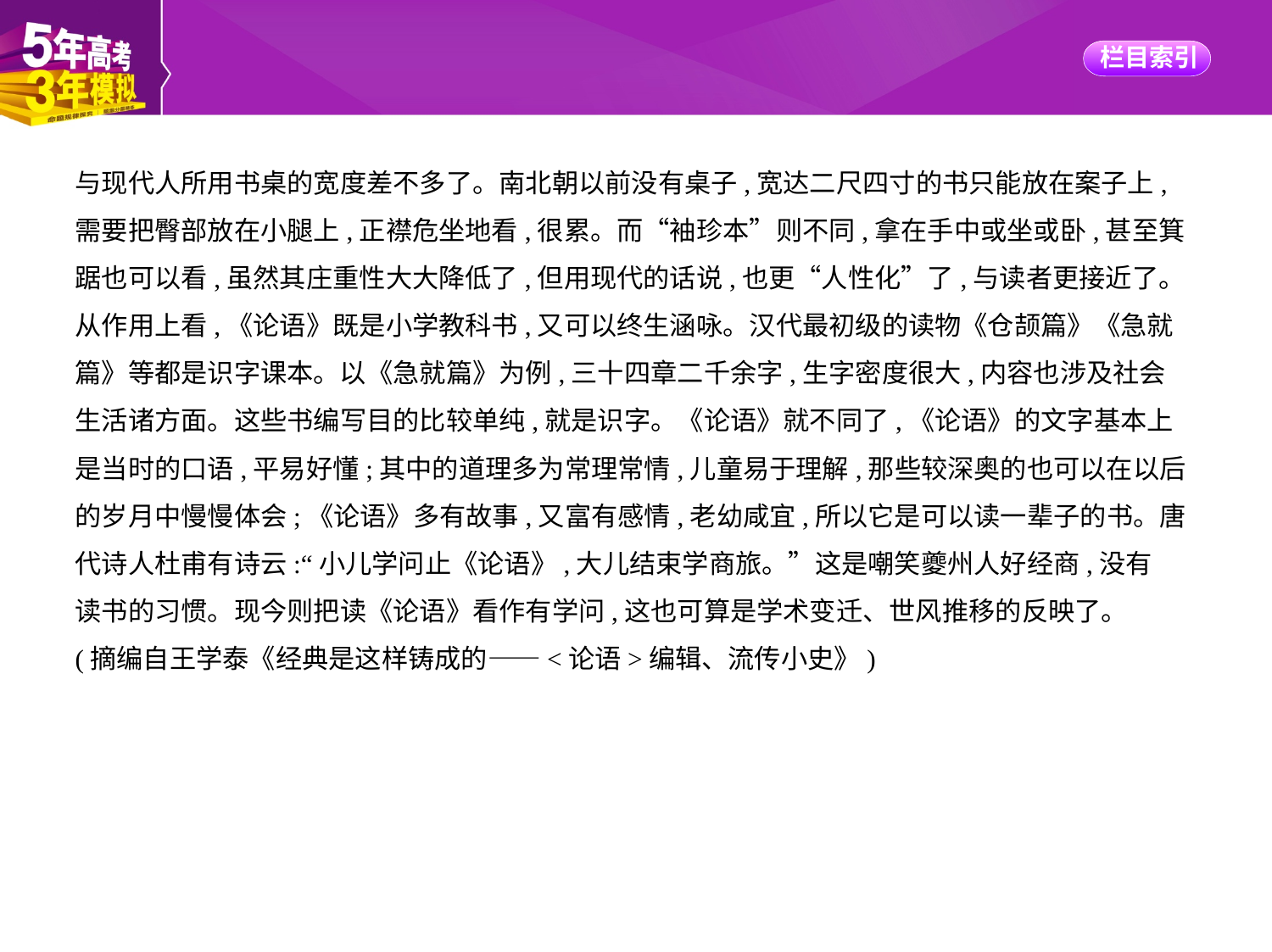

与现代人所用书桌的宽度差不多了。南北朝以前没有桌子,宽达二尺四寸的书只能放在案子上,
需要把臀部放在小腿上,正襟危坐地看,很累。而“袖珍本”则不同,拿在手中或坐或卧,甚至箕
踞也可以看,虽然其庄重性大大降低了,但用现代的话说,也更“人性化”了,与读者更接近了。
从作用上看,《论语》既是小学教科书,又可以终生涵咏。汉代最初级的读物《仓颉篇》《急就
篇》等都是识字课本。以《急就篇》为例,三十四章二千余字,生字密度很大,内容也涉及社会
生活诸方面。这些书编写目的比较单纯,就是识字。《论语》就不同了,《论语》的文字基本上
是当时的口语,平易好懂;其中的道理多为常理常情,儿童易于理解,那些较深奥的也可以在以后
的岁月中慢慢体会;《论语》多有故事,又富有感情,老幼咸宜,所以它是可以读一辈子的书。唐
代诗人杜甫有诗云:“小儿学问止《论语》,大儿结束学商旅。”这是嘲笑夔州人好经商,没有
读书的习惯。现今则把读《论语》看作有学问,这也可算是学术变迁、世风推移的反映了。
(摘编自王学泰《经典是这样铸成的——<论语>编辑、流传小史》)